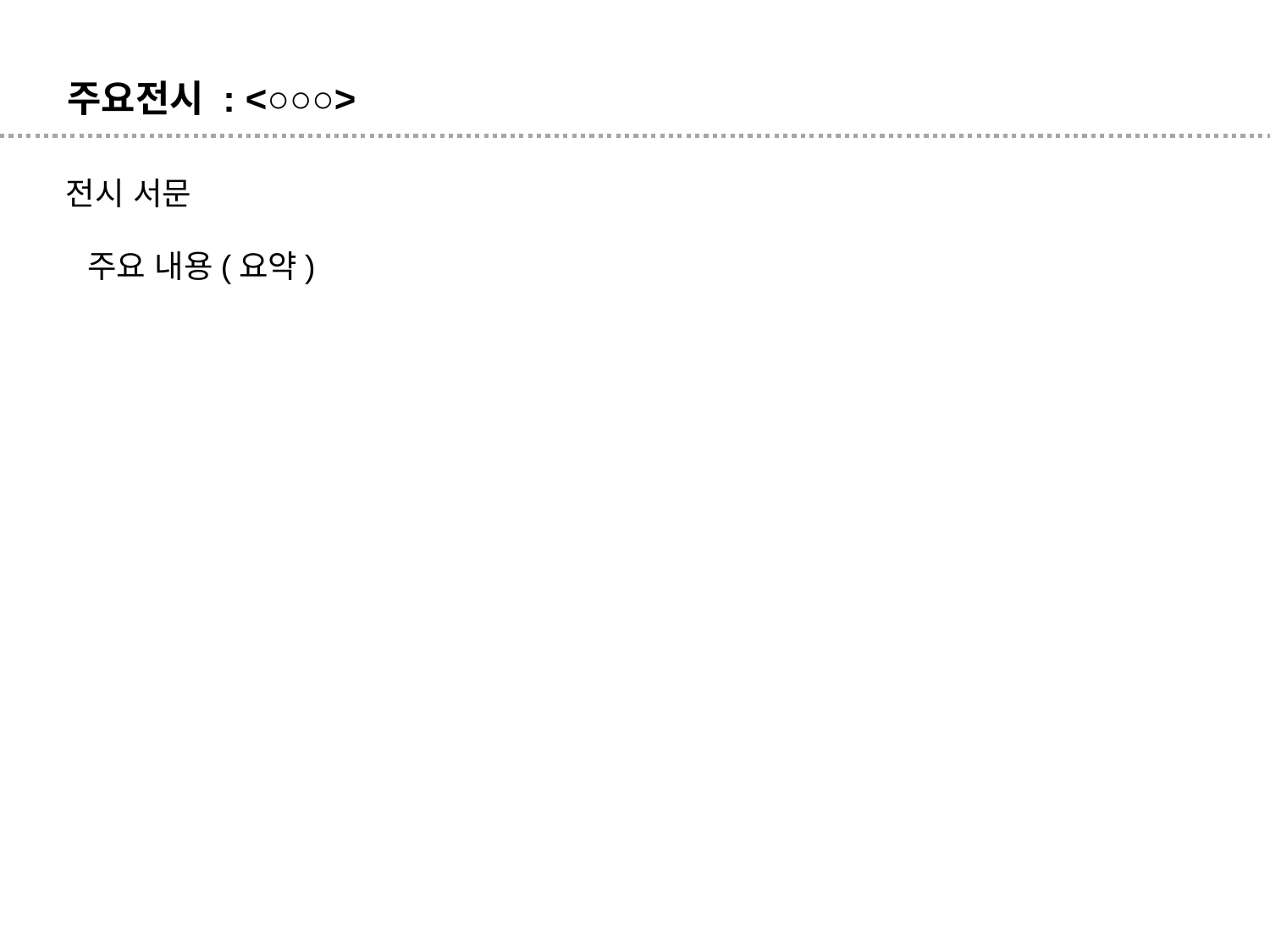

주요전시 : <○○○>
전시 서문
주요 내용(요약)